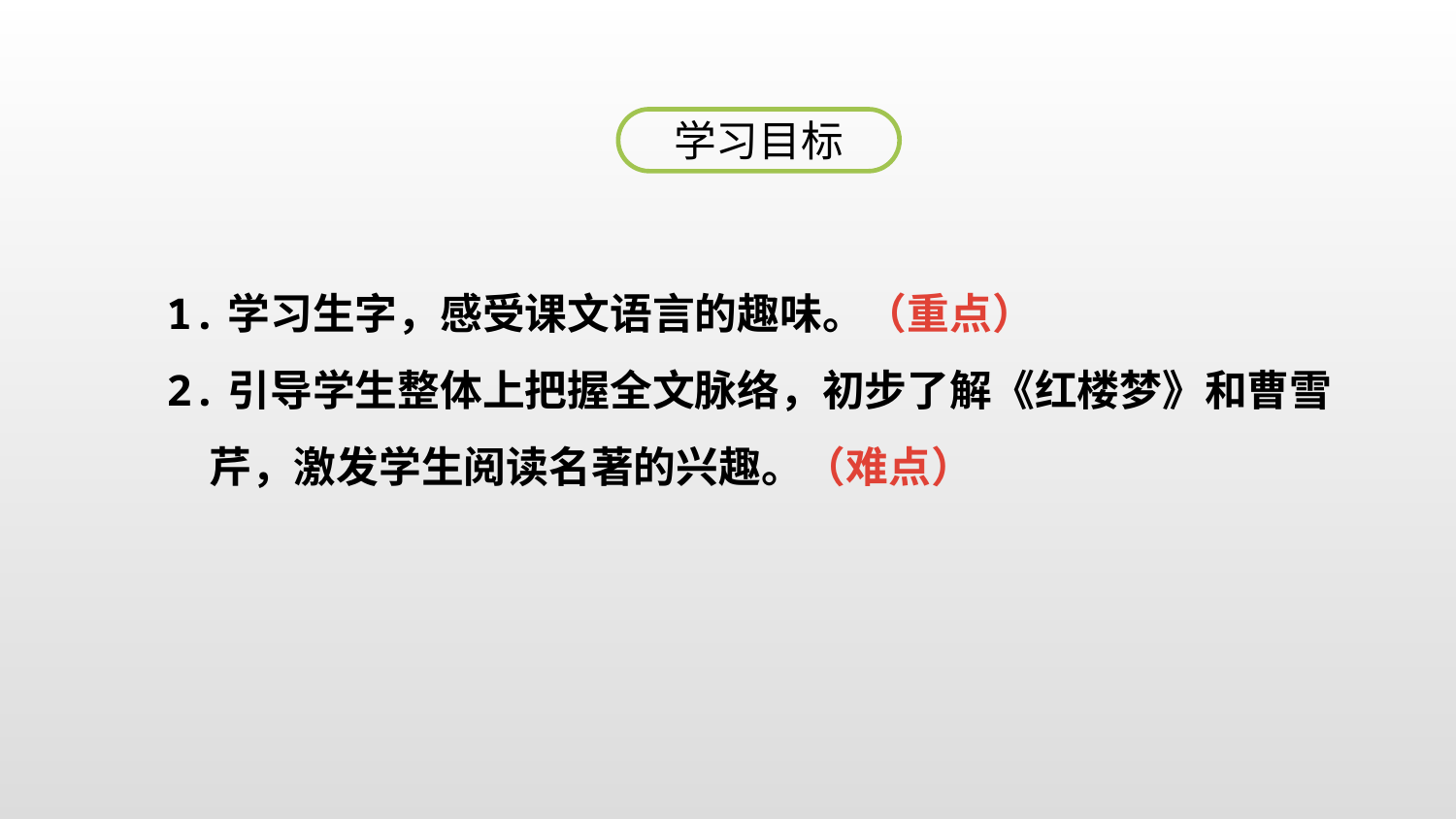

学习目标
1.学习生字，感受课文语言的趣味。（重点）
2.引导学生整体上把握全文脉络，初步了解《红楼梦》和曹雪芹，激发学生阅读名著的兴趣。（难点）